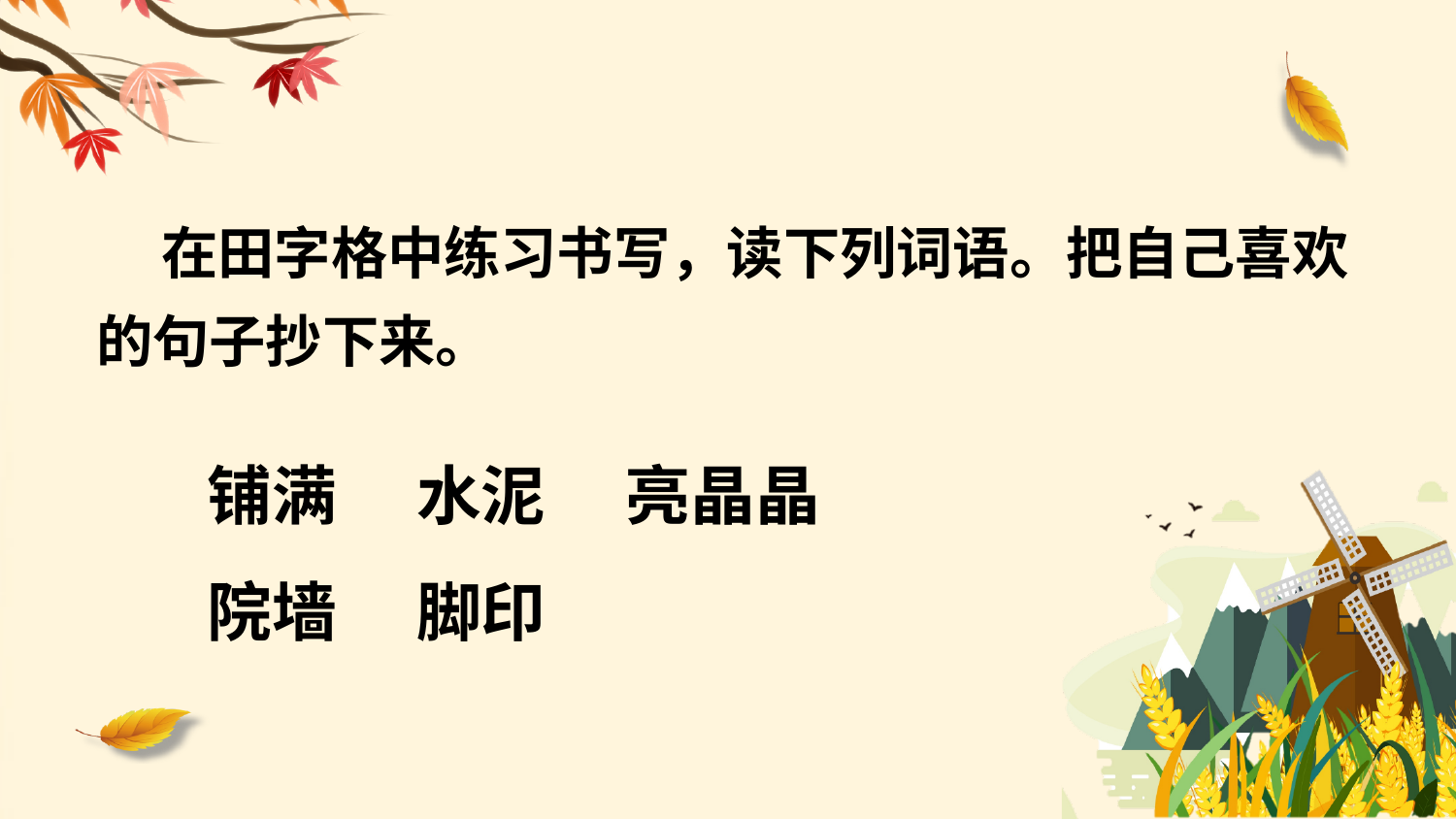

在田字格中练习书写，读下列词语。把自己喜欢的句子抄下来。
铺满　 水泥　 亮晶晶
院墙　 脚印